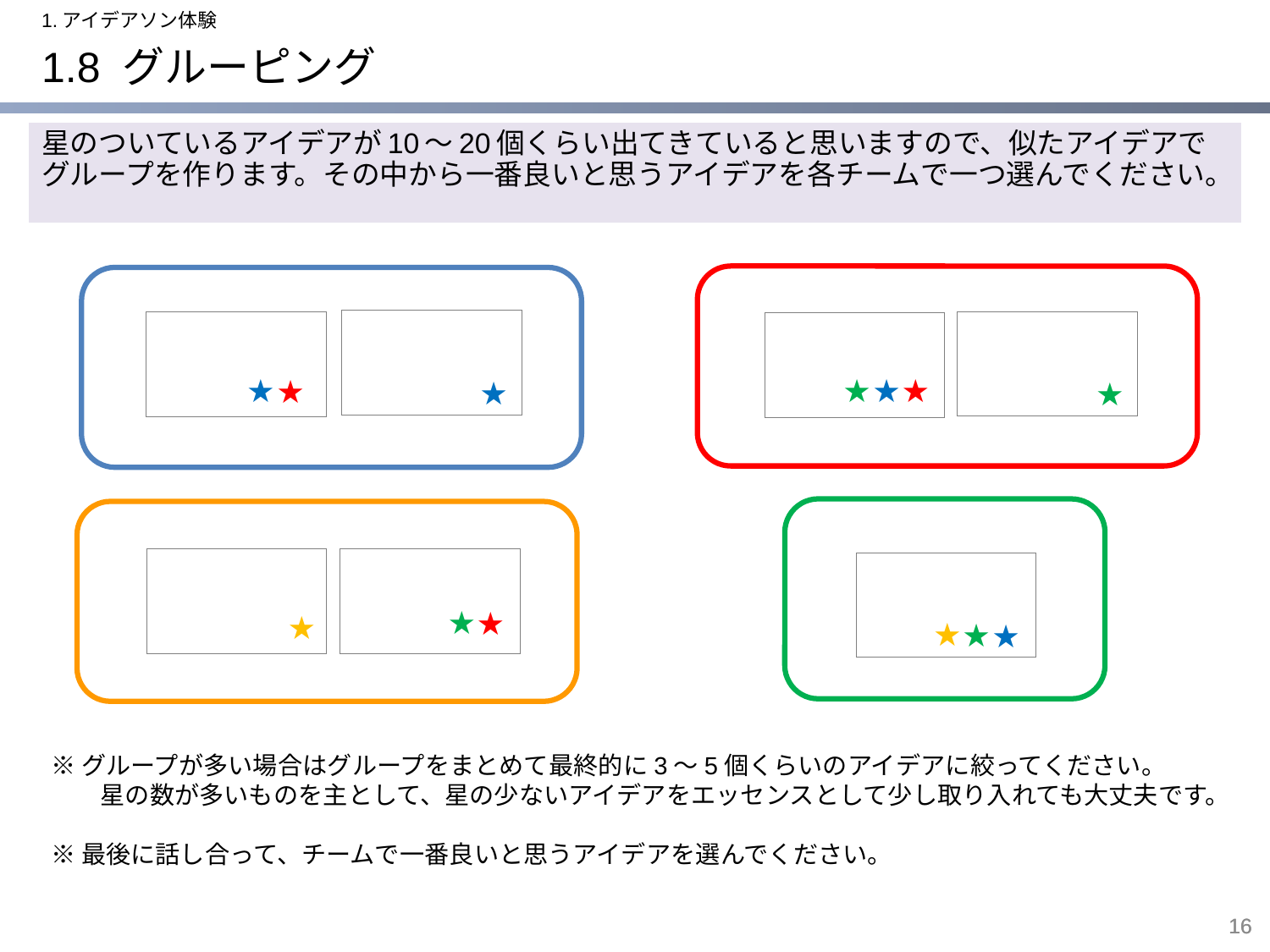

1.アイデアソン体験
# 1.8 グルーピング
星のついているアイデアが10～20個くらい出てきていると思いますので、似たアイデアでグループを作ります。その中から一番良いと思うアイデアを各チームで一つ選んでください。

★

★

★
★

★
★
★

★

★
★

★
★
★
※グループが多い場合はグループをまとめて最終的に3～5個くらいのアイデアに絞ってください。
　　星の数が多いものを主として、星の少ないアイデアをエッセンスとして少し取り入れても大丈夫です。

※最後に話し合って、チームで一番良いと思うアイデアを選んでください。
16